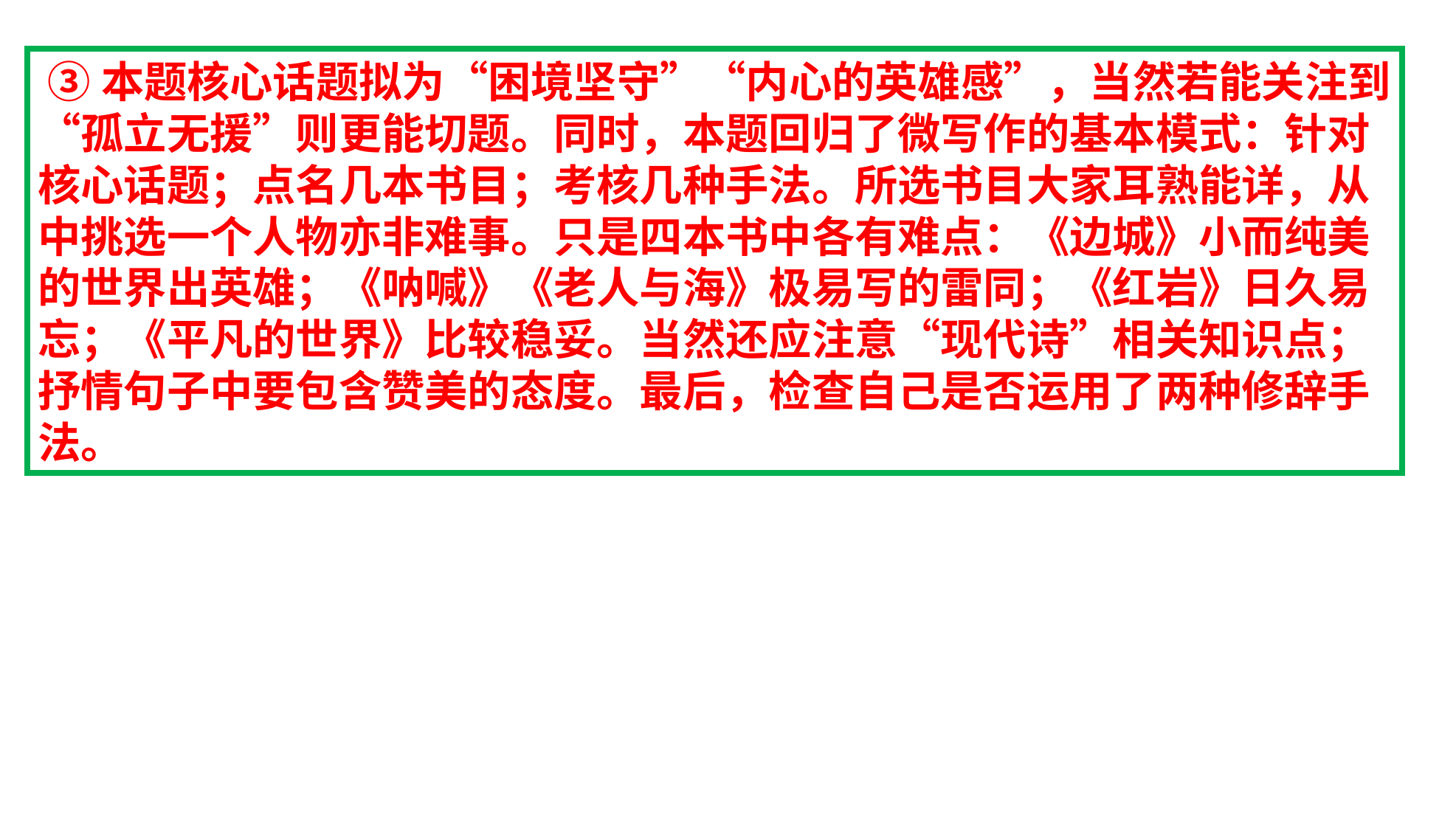

③本题核心话题拟为“困境坚守”“内心的英雄感”，当然若能关注到 “孤立无援”则更能切题。同时，本题回归了微写作的基本模式：针对核心话题；点名几本书目；考核几种手法。所选书目大家耳熟能详，从中挑选一个人物亦非难事。只是四本书中各有难点：《边城》小而纯美的世界出英雄；《呐喊》《老人与海》极易写的雷同；《红岩》日久易忘；《平凡的世界》比较稳妥。当然还应注意“现代诗”相关知识点；抒情句子中要包含赞美的态度。最后，检查自己是否运用了两种修辞手法。